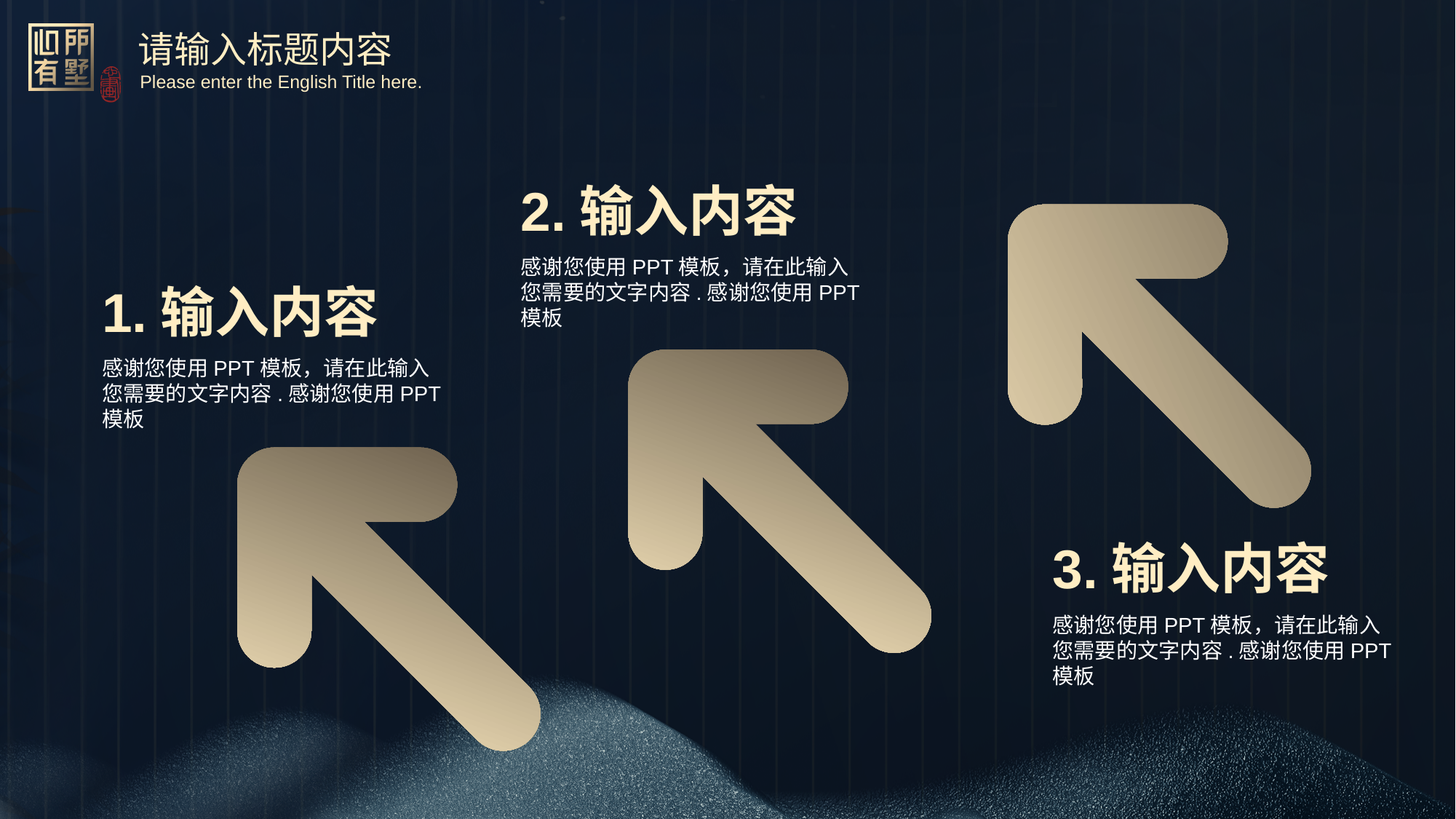

2.输入内容
感谢您使用PPT模板，请在此输入您需要的文字内容.感谢您使用PPT模板

1.输入内容
感谢您使用PPT模板，请在此输入您需要的文字内容.感谢您使用PPT模板

3.输入内容
感谢您使用PPT模板，请在此输入您需要的文字内容.感谢您使用PPT模板